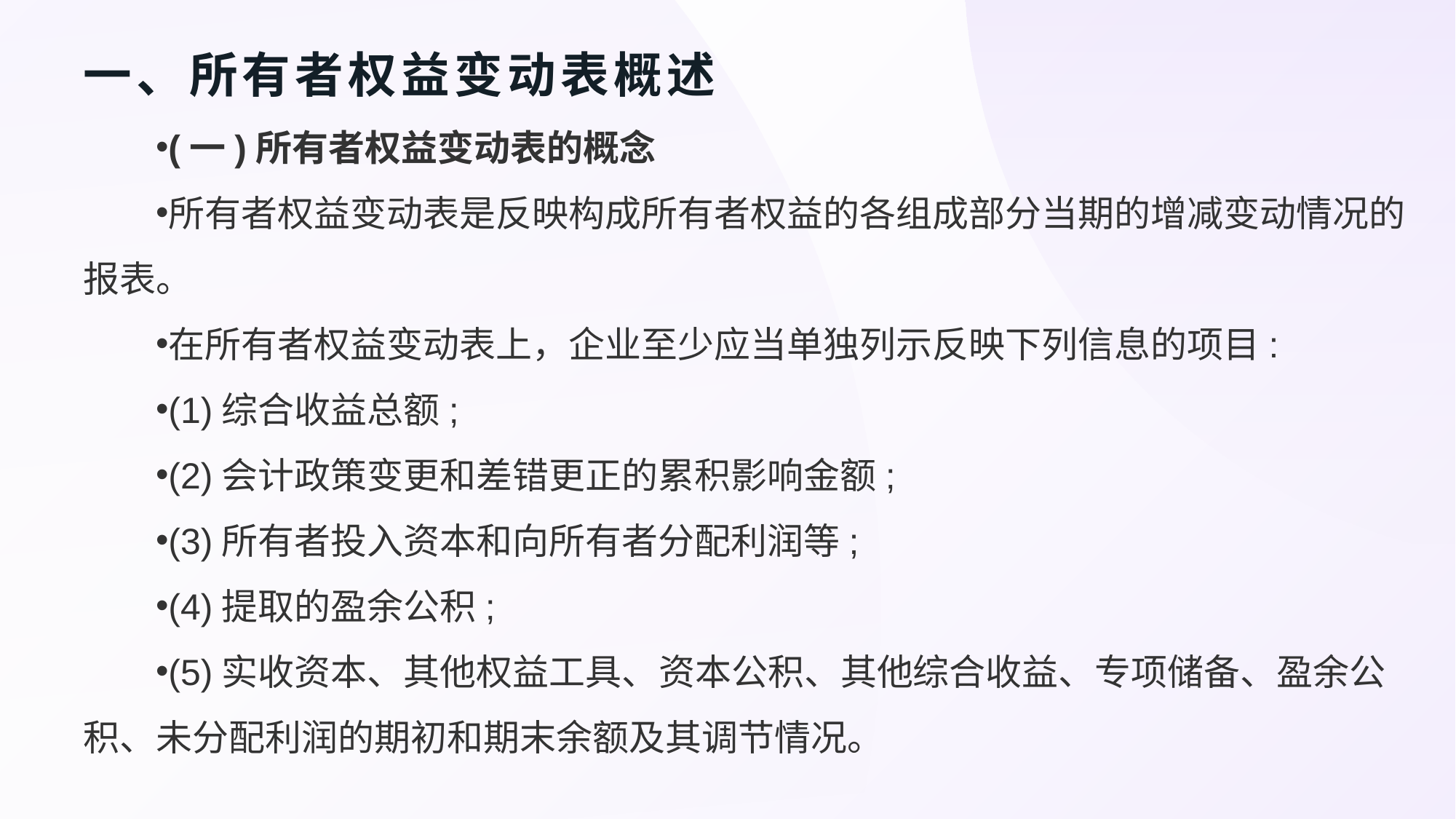

# 一、所有者权益变动表概述
(一)所有者权益变动表的概念
所有者权益变动表是反映构成所有者权益的各组成部分当期的增减变动情况的报表。
在所有者权益变动表上，企业至少应当单独列示反映下列信息的项目:
(1)综合收益总额;
(2)会计政策变更和差错更正的累积影响金额;
(3)所有者投入资本和向所有者分配利润等;
(4)提取的盈余公积;
(5)实收资本、其他权益工具、资本公积、其他综合收益、专项储备、盈余公积、未分配利润的期初和期末余额及其调节情况。